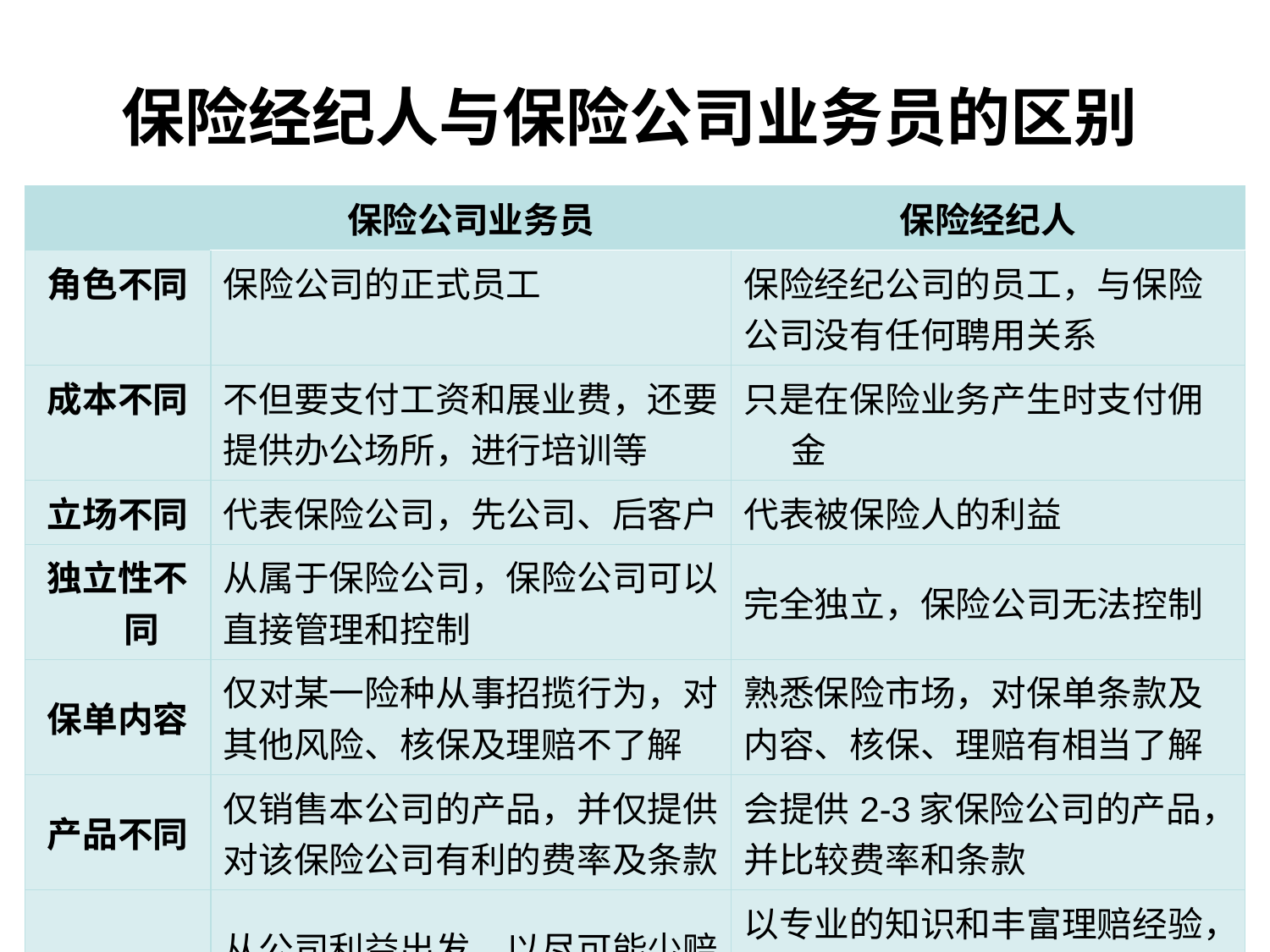

# 保险经纪人与保险公司业务员的区别
|  | 保险公司业务员 | 保险经纪人 |
| --- | --- | --- |
| 角色不同 | 保险公司的正式员工 | 保险经纪公司的员工，与保险公司没有任何聘用关系 |
| 成本不同 | 不但要支付工资和展业费，还要提供办公场所，进行培训等 | 只是在保险业务产生时支付佣金 |
| 立场不同 | 代表保险公司，先公司、后客户 | 代表被保险人的利益 |
| 独立性不同 | 从属于保险公司，保险公司可以直接管理和控制 | 完全独立，保险公司无法控制 |
| 保单内容 | 仅对某一险种从事招揽行为，对其他风险、核保及理赔不了解 | 熟悉保险市场，对保单条款及内容、核保、理赔有相当了解 |
| 产品不同 | 仅销售本公司的产品，并仅提供对该保险公司有利的费率及条款 | 会提供2-3家保险公司的产品，并比较费率和条款 |
| 理赔 | 从公司利益出发，以尽可能少赔为原则 | 以专业的知识和丰富理赔经验，协助被保险人处理赔案，争取合理的赔偿 |